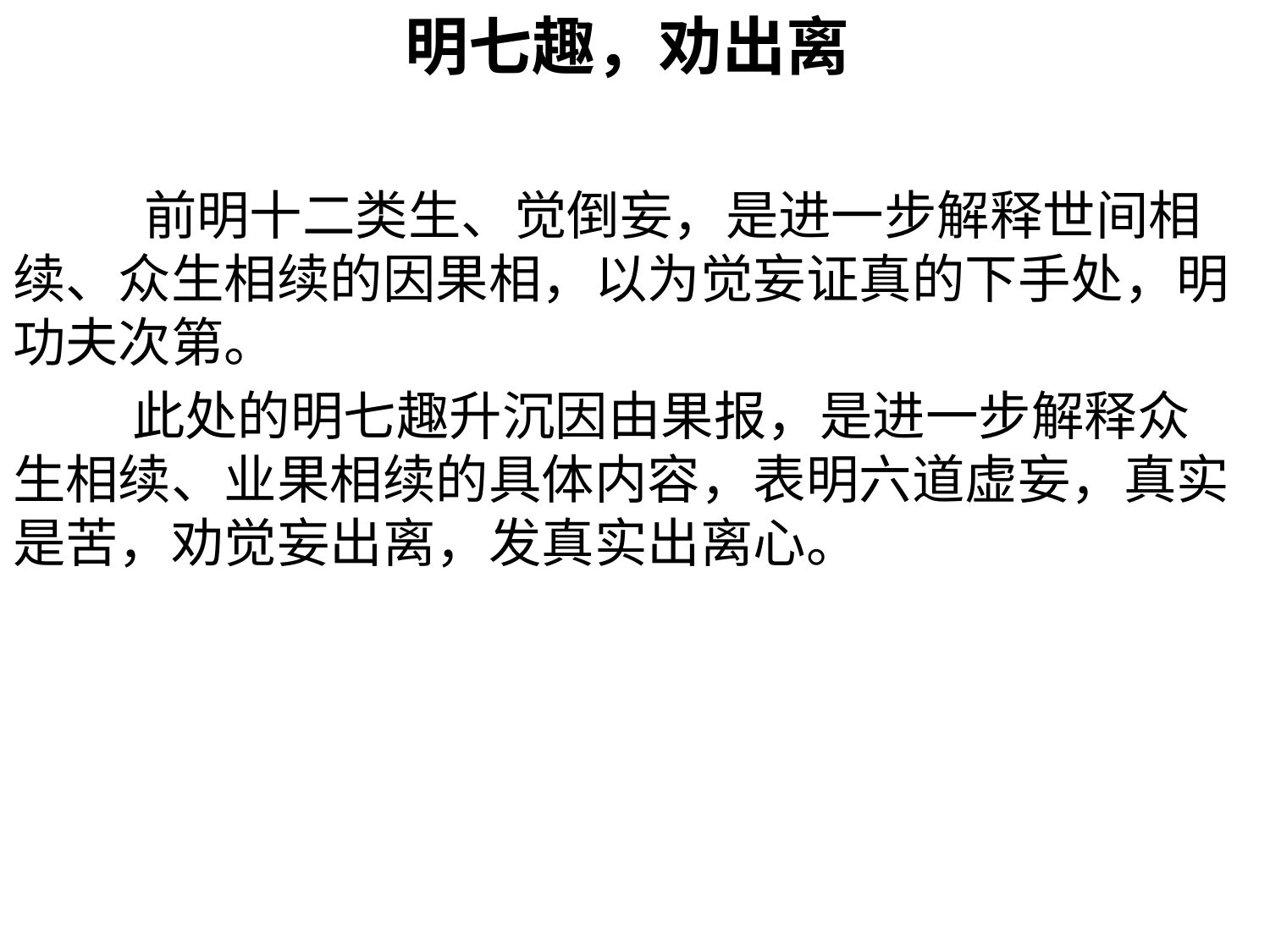

明七趣，劝出离

          前明十二类生、觉倒妄，是进一步解释世间相续、众生相续的因果相，以为觉妄证真的下手处，明功夫次第。
         此处的明七趣升沉因由果报，是进一步解释众生相续、业果相续的具体内容，表明六道虚妄，真实是苦，劝觉妄出离，发真实出离心。